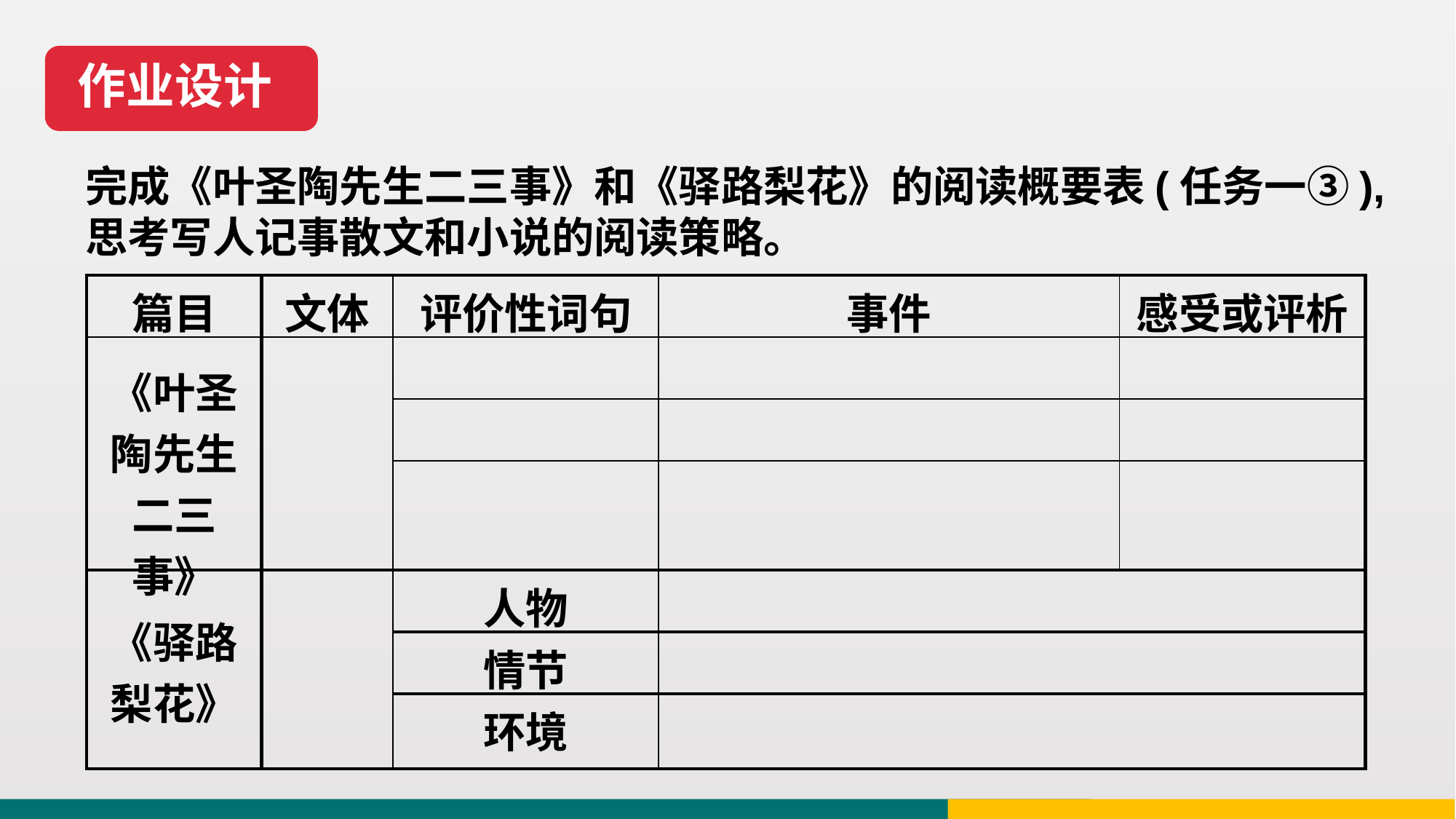

作业设计
完成《叶圣陶先生二三事》和《驿路梨花》的阅读概要表(任务一③),思考写人记事散文和小说的阅读策略。
| 篇目 | 文体 | 评价性词句 | 事件 | 感受或评析 |
| --- | --- | --- | --- | --- |
| 《叶圣陶先生二三事》 |  |  |  |  |
|  |  |  |  |  |
|  |  |  |  |  |
| 《驿路梨花》 |  | 人物 |  |  |
|  |  | 情节 |  |  |
|  |  | 环境 |  |  |